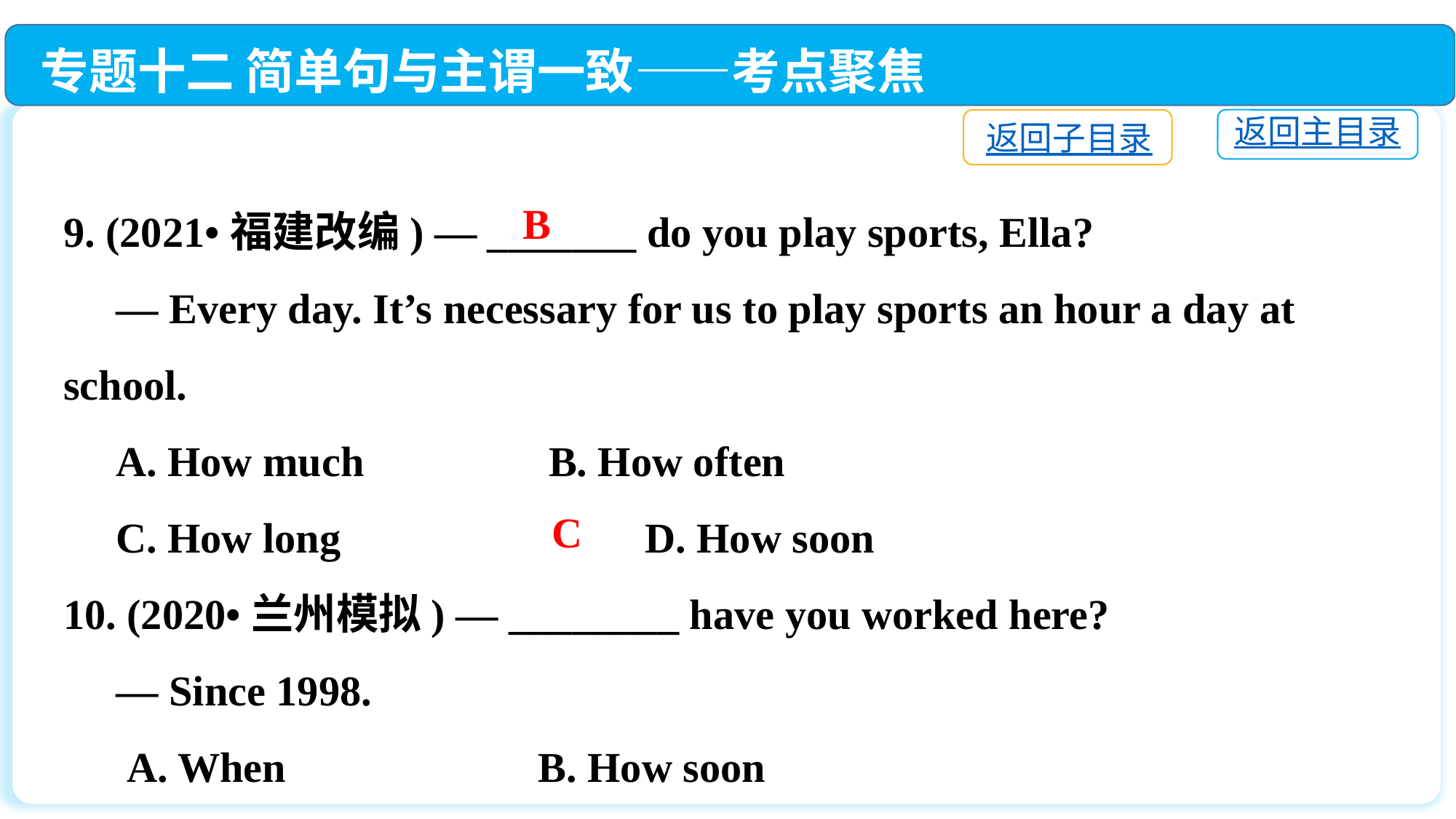

专题十二 简单句与主谓一致——考点聚焦

返回主目录

返回子目录
9. (2021•福建改编) — _______ do you play sports, Ella?
     — Every day. It’s necessary for us to play sports an hour a day at school.
     A. How much　 	    B. How often
     C. How long　	              D. How soon
10. (2020•兰州模拟) — ________ have you worked here?
     — Since 1998.
      A. When	              B. How soon
      C. How long	              D. How often

B
C